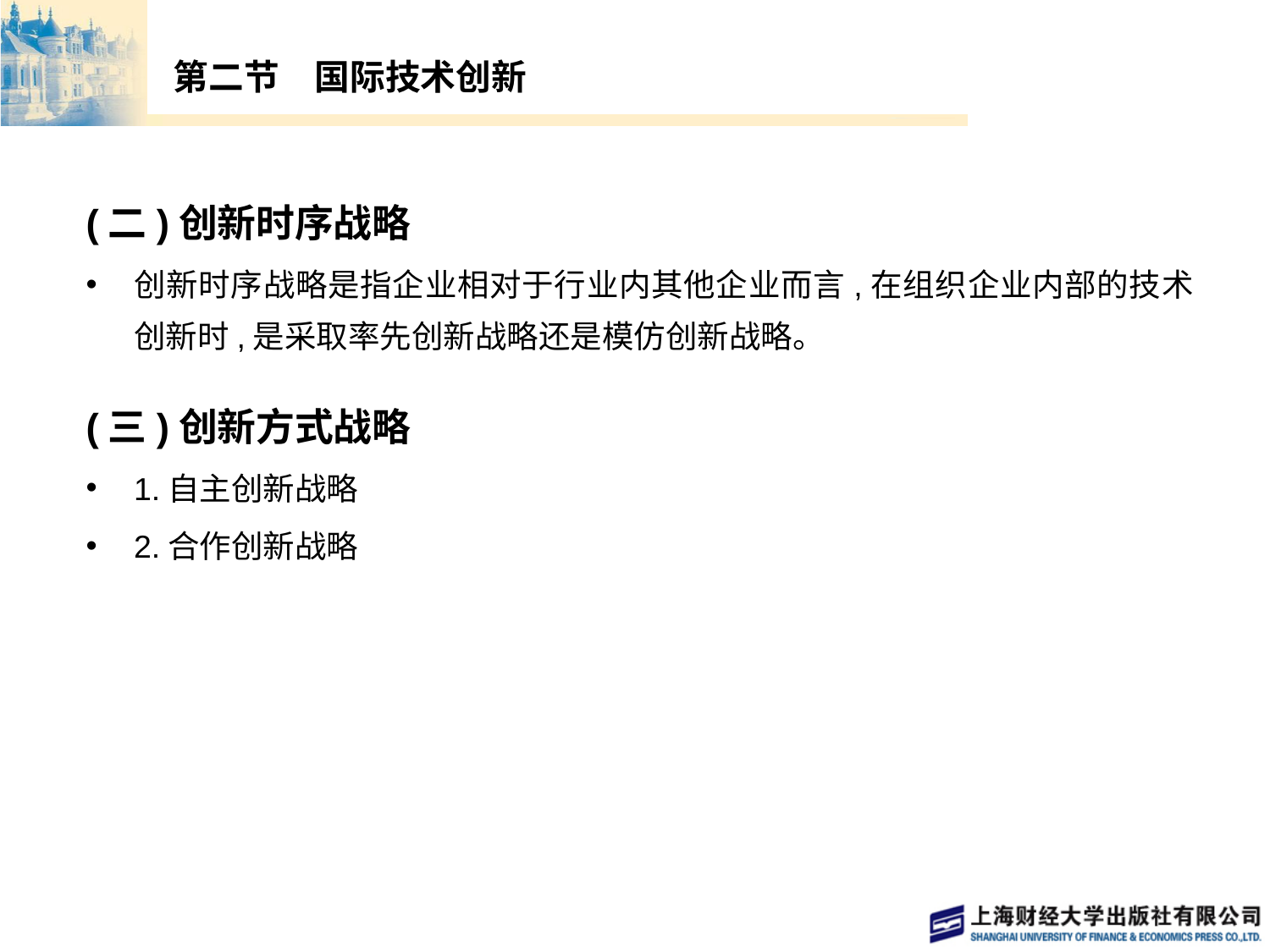

# 第二节　国际技术创新
(二)创新时序战略
创新时序战略是指企业相对于行业内其他企业而言,在组织企业内部的技术创新时,是采取率先创新战略还是模仿创新战略。
(三)创新方式战略
1.自主创新战略
2.合作创新战略